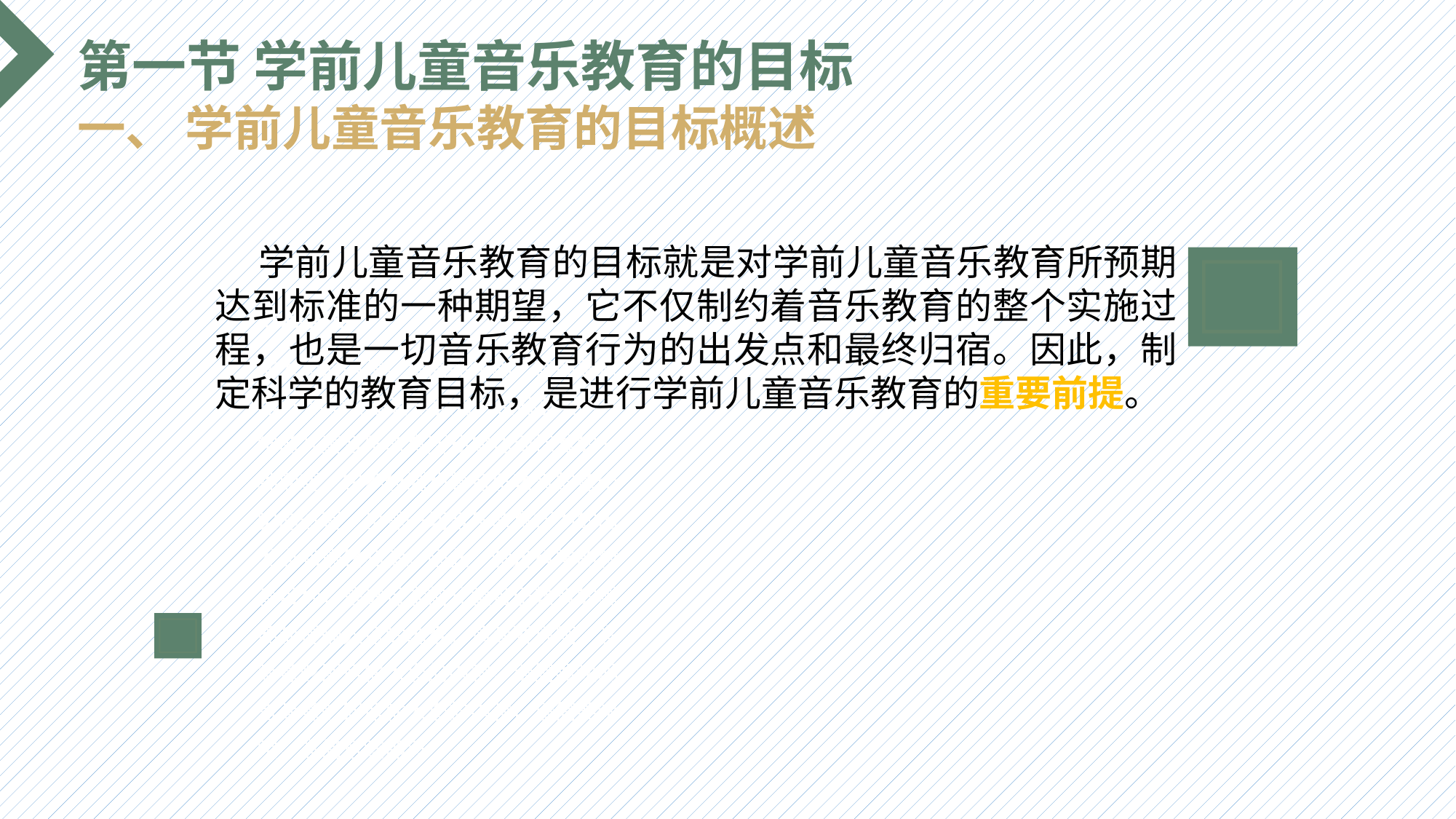

第一节 学前儿童音乐教育的目标
一、 学前儿童音乐教育的目标概述

    学前儿童音乐教育的目标就是对学前儿童音乐教育所预期达到标准的一种期望，它不仅制约着音乐教育的整个实施过程，也是一切音乐教育行为的出发点和最终归宿。因此，制定科学的教育目标，是进行学前儿童音乐教育的重要前提。

选题背景
输入您的内容，请简要说明，言简意赅即可 学前儿童音乐教育的目标就是对学前儿童音乐教育所预期达到标准的一种期望，它不仅制约着音乐教育的整个实施过程，也是一切音乐教育行为的出发点和最终归宿。因此，制定科学的教育目标，是进行学前儿童音乐教育的重要前提输入您的内容，请简要说明，言简意赅即可输入您的内容，请简要说明，言简意赅即可输入您的内容，请简要说明，言简意赅即可